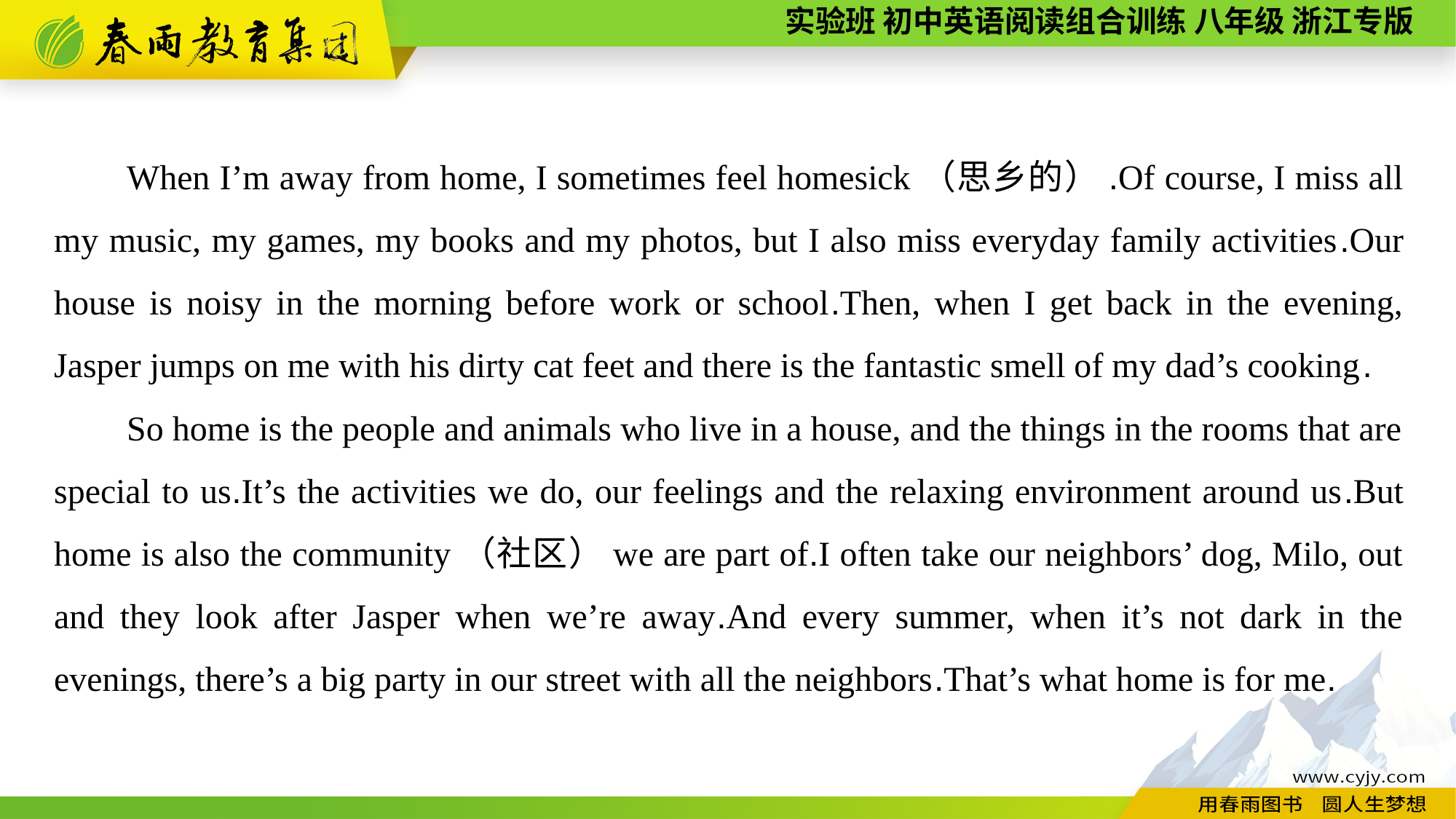

When I’m away from home, I sometimes feel homesick（思乡的）.Of course, I miss all my music, my games, my books and my photos, but I also miss everyday family activities.Our house is noisy in the morning before work or school.Then, when I get back in the evening, Jasper jumps on me with his dirty cat feet and there is the fantastic smell of my dad’s cooking.
So home is the people and animals who live in a house, and the things in the rooms that are special to us.It’s the activities we do, our feelings and the relaxing environment around us.But home is also the community（社区）we are part of.I often take our neighbors’ dog, Milo, out and they look after Jasper when we’re away.And every summer, when it’s not dark in the evenings, there’s a big party in our street with all the neighbors.That’s what home is for me.